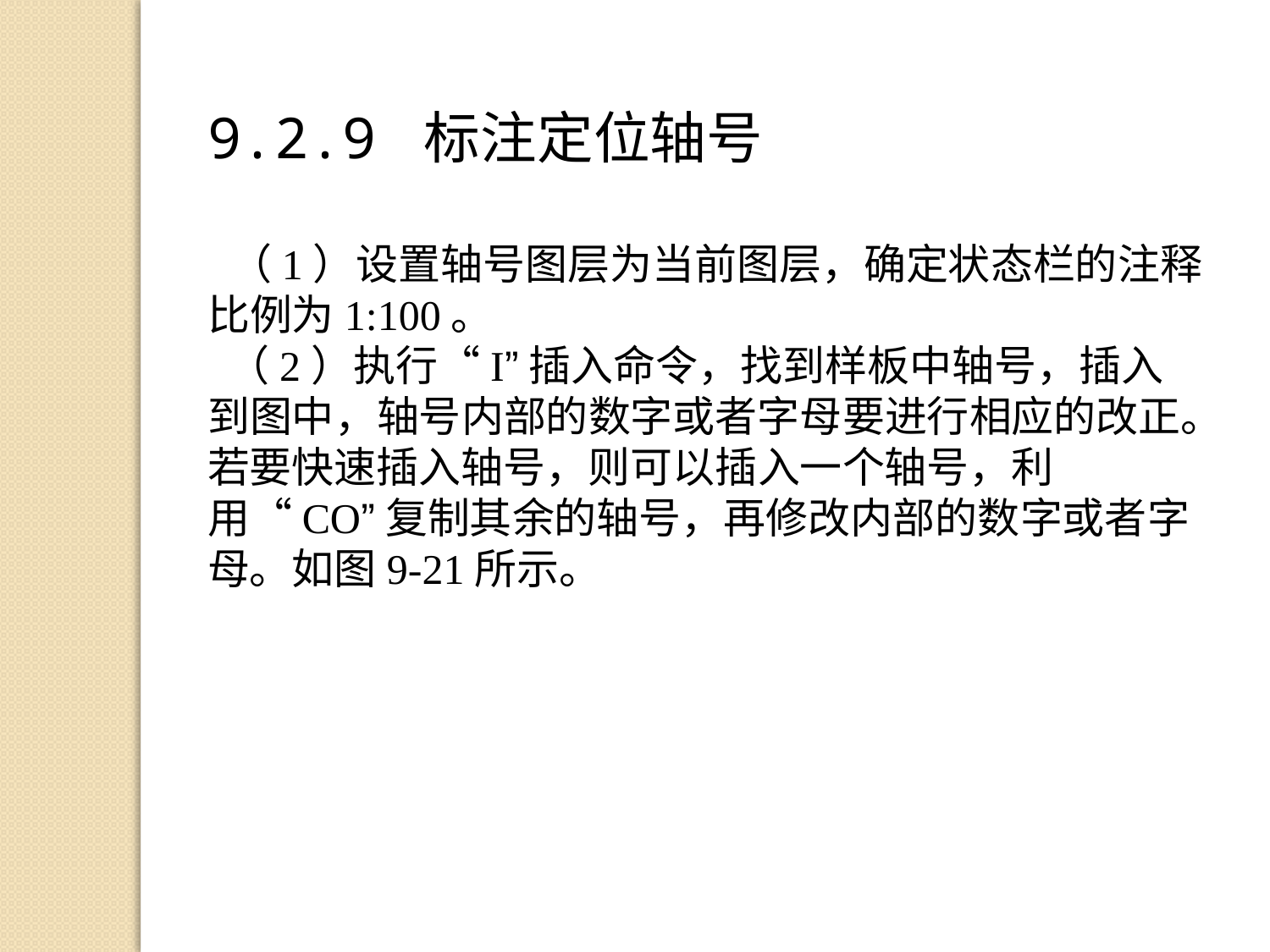

9.2.9 标注定位轴号

  （1）设置轴号图层为当前图层，确定状态栏的注释比例为1:100。
 （2）执行“I”插入命令，找到样板中轴号，插入到图中，轴号内部的数字或者字母要进行相应的改正。若要快速插入轴号，则可以插入一个轴号，利用“CO”复制其余的轴号，再修改内部的数字或者字母。如图9-21所示。